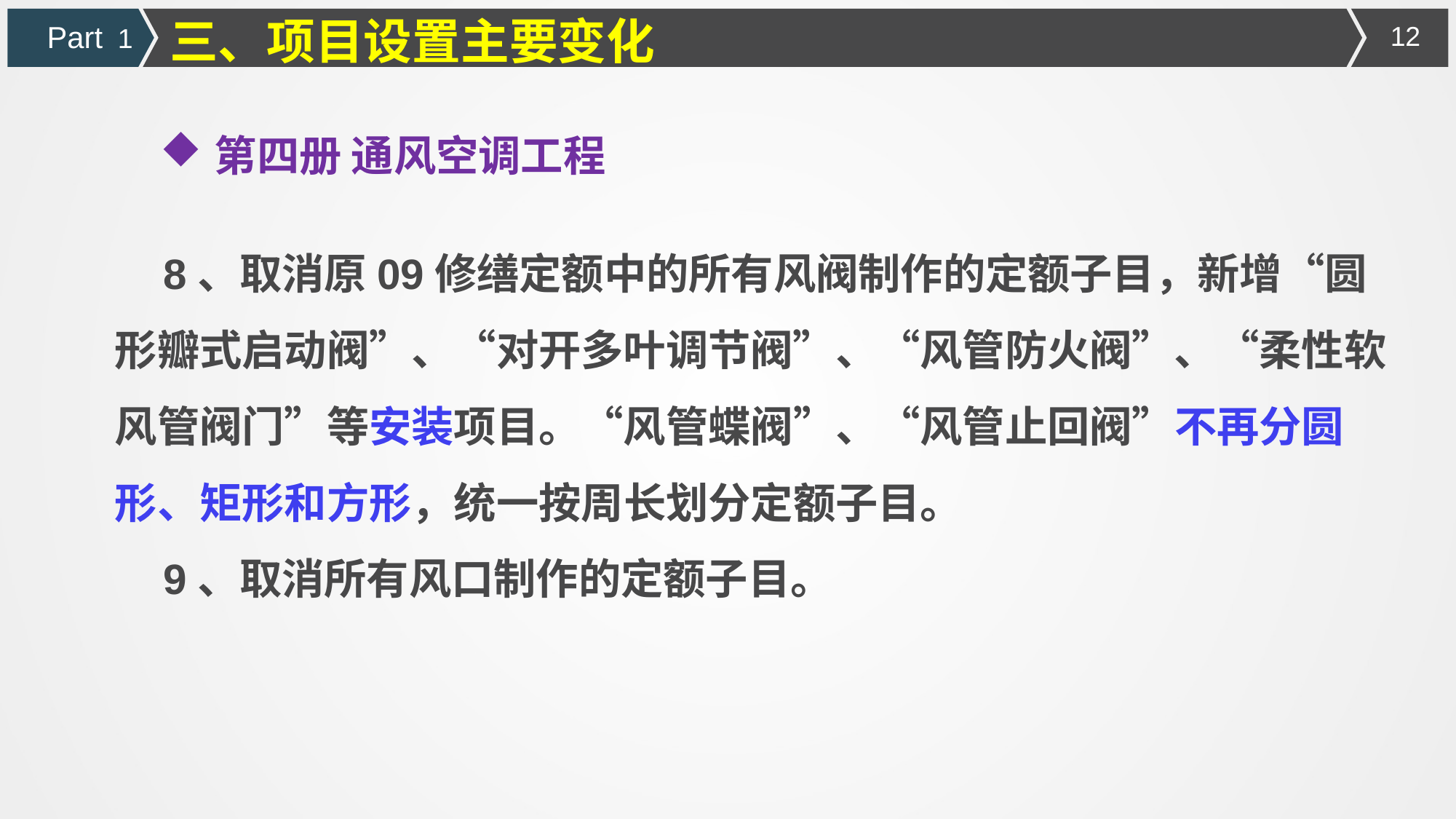

三、项目设置主要变化
Part  1
第四册 通风空调工程
8、取消原09修缮定额中的所有风阀制作的定额子目，新增“圆形瓣式启动阀”、“对开多叶调节阀”、“风管防火阀”、“柔性软风管阀门”等安装项目。“风管蝶阀”、“风管止回阀”不再分圆形、矩形和方形，统一按周长划分定额子目。
9、取消所有风口制作的定额子目。